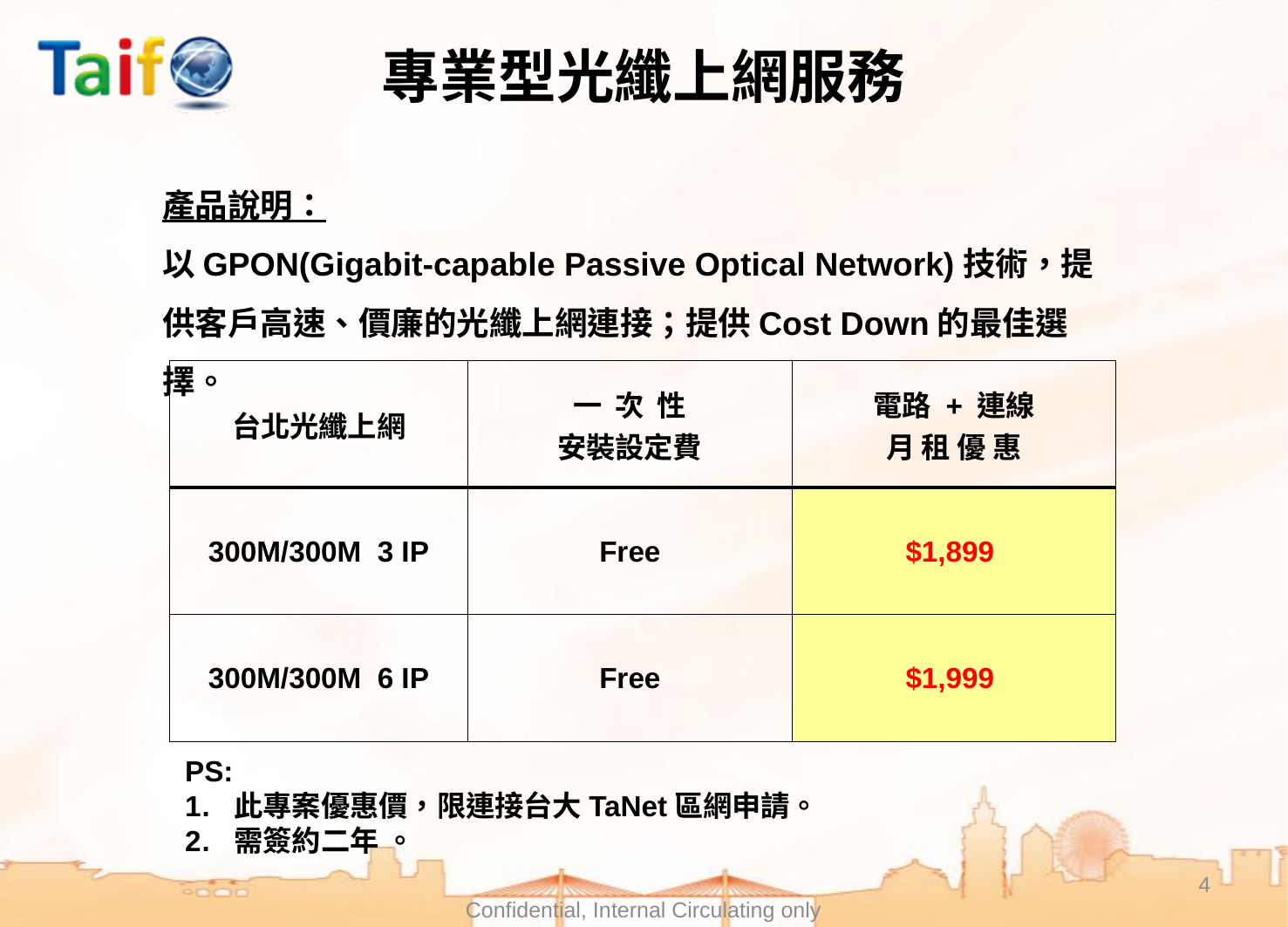

# 專業型光纖上網服務
產品說明：
以GPON(Gigabit-capable Passive Optical Network)技術，提供客戶高速、價廉的光纖上網連接；提供Cost Down的最佳選擇。
| 台北光纖上網 | 一 次 性 安裝設定費 | 電路 + 連線 月 租 優 惠 |
| --- | --- | --- |
| 300M/300M 3 IP | Free | $1,899 |
| 300M/300M 6 IP | Free | $1,999 |
PS:
此專案優惠價，限連接台大TaNet區網申請。
需簽約二年 。
4
Confidential, Internal Circulating only